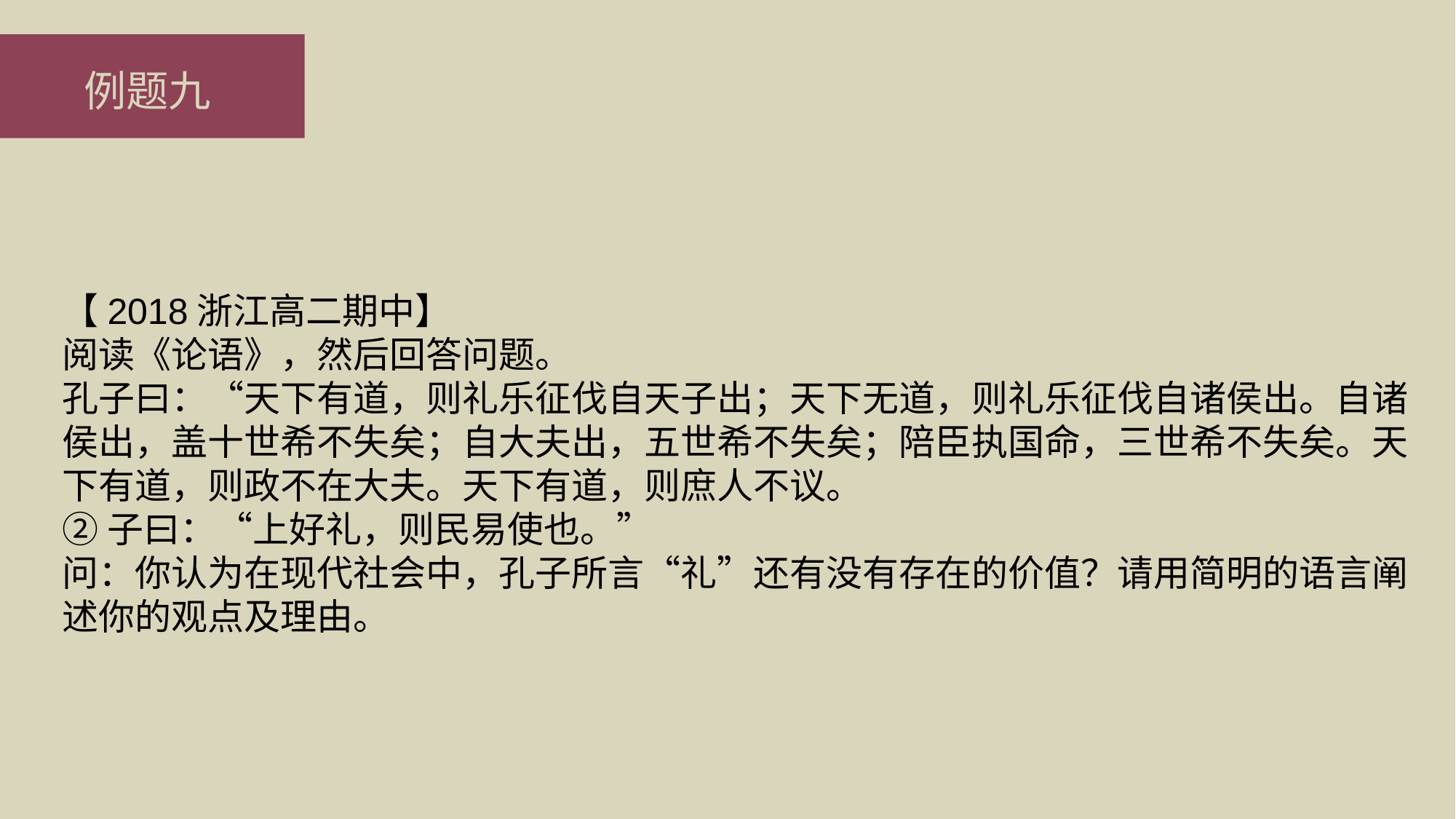

例题九

【2018浙江高二期中】
阅读《论语》，然后回答问题。
孔子曰：“天下有道，则礼乐征伐自天子出；天下无道，则礼乐征伐自诸侯出。自诸侯出，盖十世希不失矣；自大夫出，五世希不失矣；陪臣执国命，三世希不失矣。天下有道，则政不在大夫。天下有道，则庶人不议。
②子曰：“上好礼，则民易使也。”
问：你认为在现代社会中，孔子所言“礼”还有没有存在的价值？请用简明的语言阐述你的观点及理由。